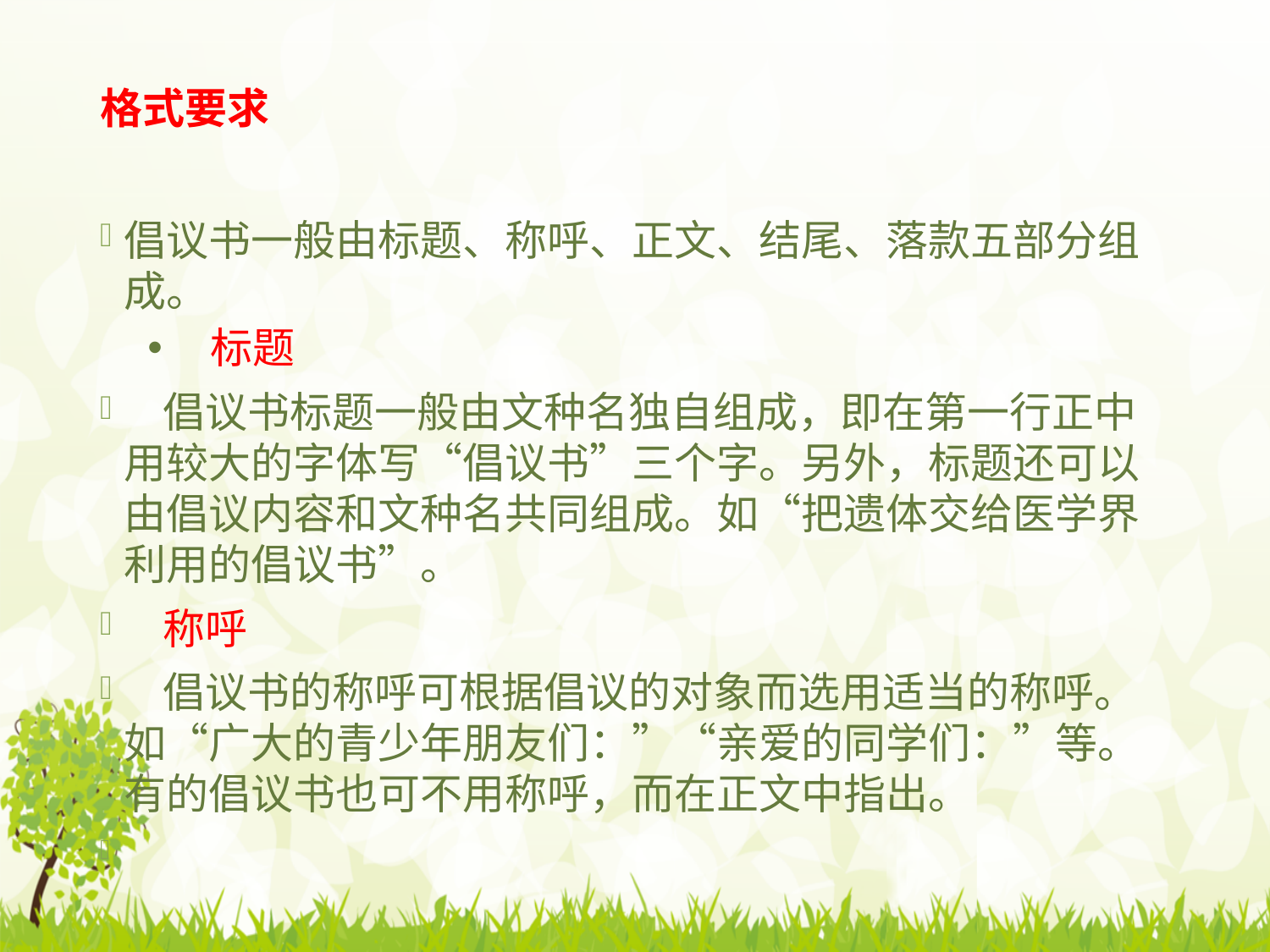

# 格式要求

倡议书一般由标题、称呼、正文、结尾、落款五部分组成。
   标题
   倡议书标题一般由文种名独自组成，即在第一行正中用较大的字体写“倡议书”三个字。另外，标题还可以由倡议内容和文种名共同组成。如“把遗体交给医学界利用的倡议书”。
   称呼
   倡议书的称呼可根据倡议的对象而选用适当的称呼。如“广大的青少年朋友们：”“亲爱的同学们：”等。有的倡议书也可不用称呼，而在正文中指出。